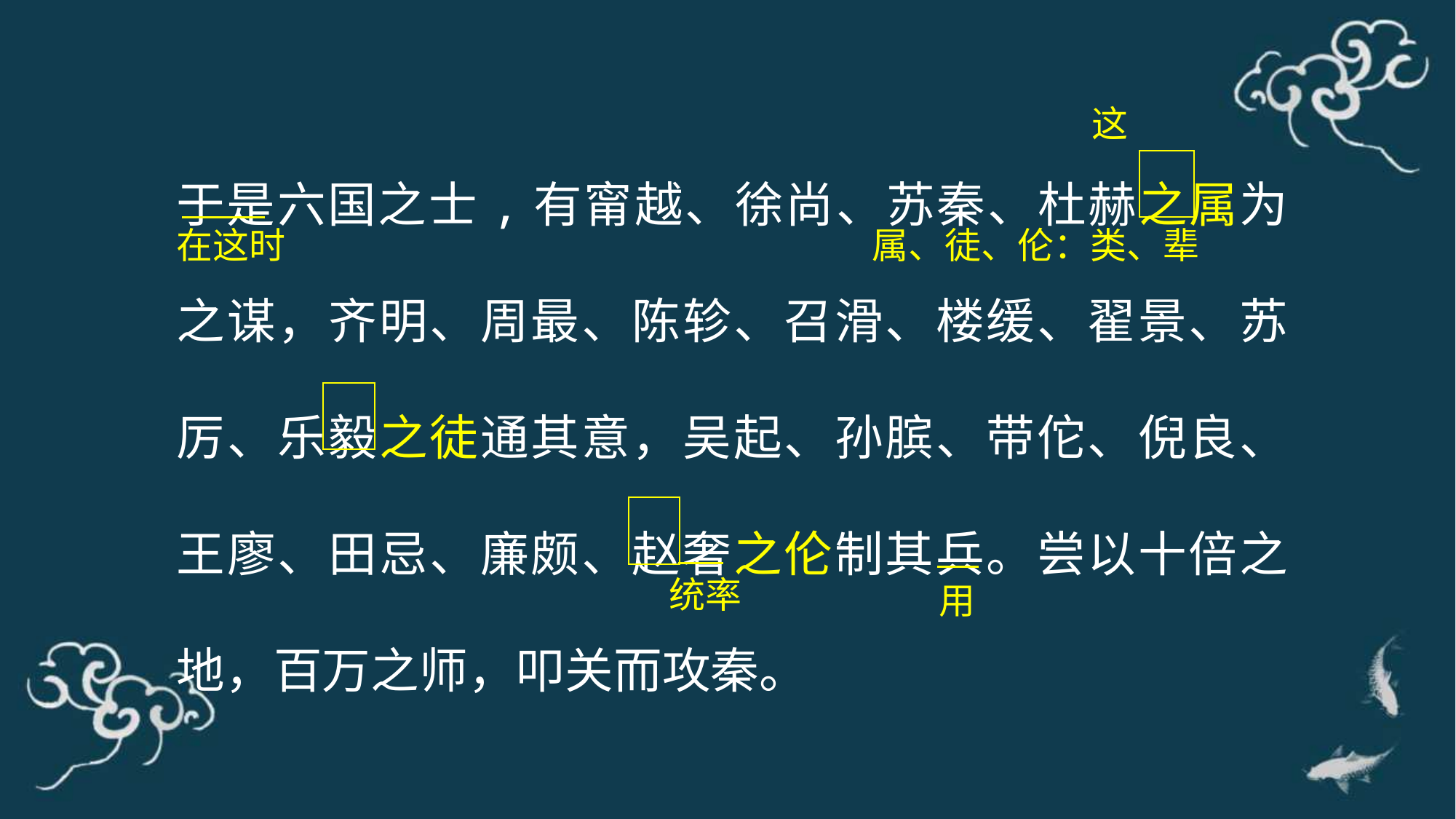

这
于是六国之士,有甯越、徐尚、苏秦、杜赫之属为之谋，齐明、周最、陈轸、召滑、楼缓、翟景、苏厉、乐毅之徒通其意，吴起、孙膑、带佗、倪良、王廖、田忌、廉颇、赵奢之伦制其兵。尝以十倍之地，百万之师，叩关而攻秦。

在这时
属、徒、伦：类、辈

统率
用